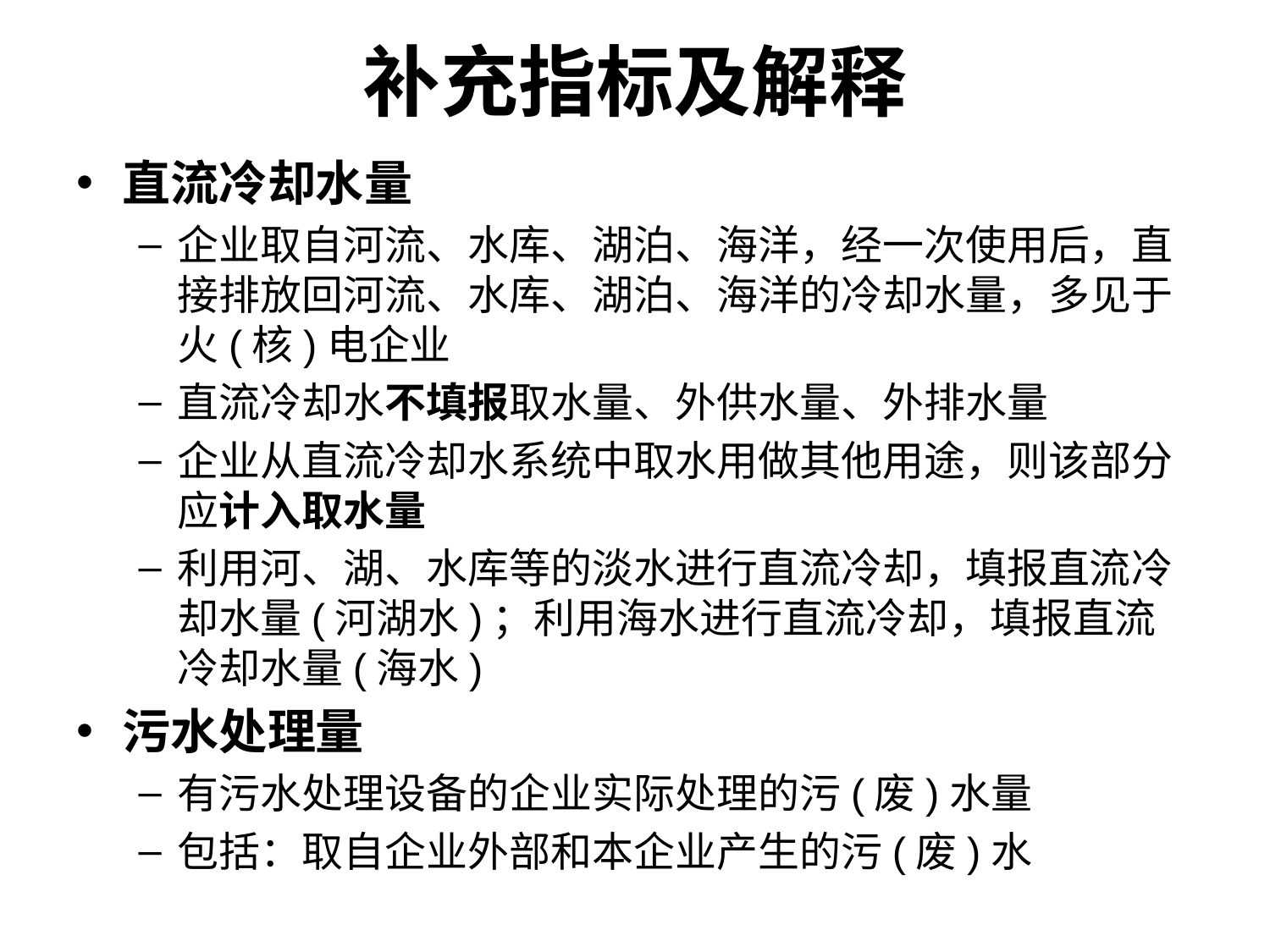

# 补充指标及解释
直流冷却水量
企业取自河流、水库、湖泊、海洋，经一次使用后，直接排放回河流、水库、湖泊、海洋的冷却水量，多见于火(核)电企业
直流冷却水不填报取水量、外供水量、外排水量
企业从直流冷却水系统中取水用做其他用途，则该部分应计入取水量
利用河、湖、水库等的淡水进行直流冷却，填报直流冷却水量(河湖水)；利用海水进行直流冷却，填报直流冷却水量(海水)
污水处理量
有污水处理设备的企业实际处理的污(废)水量
包括：取自企业外部和本企业产生的污(废)水